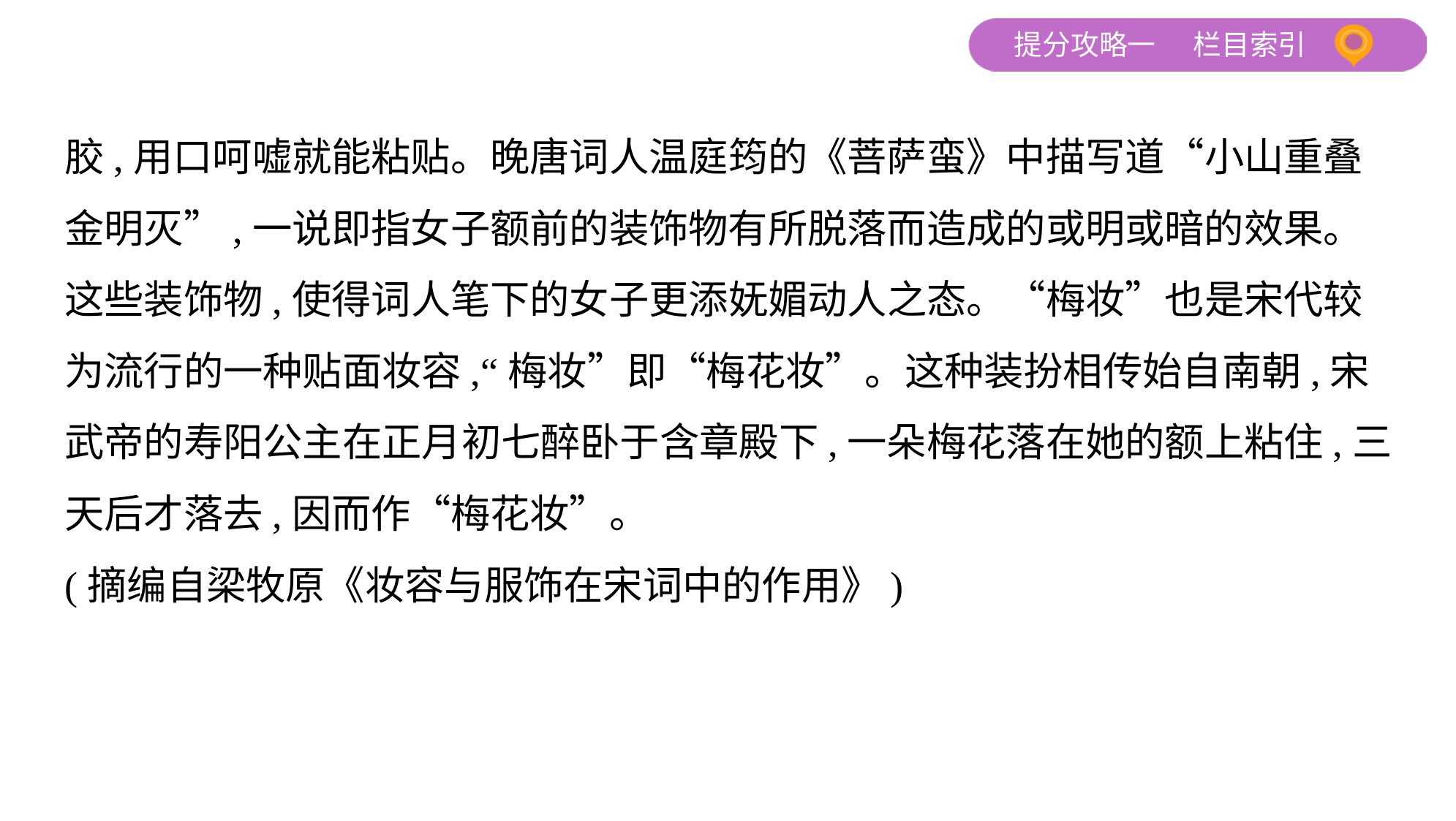

胶,用口呵嘘就能粘贴。晚唐词人温庭筠的《菩萨蛮》中描写道“小山重叠
金明灭”,一说即指女子额前的装饰物有所脱落而造成的或明或暗的效果。
这些装饰物,使得词人笔下的女子更添妩媚动人之态。“梅妆”也是宋代较
为流行的一种贴面妆容,“梅妆”即“梅花妆”。这种装扮相传始自南朝,宋
武帝的寿阳公主在正月初七醉卧于含章殿下,一朵梅花落在她的额上粘住,三
天后才落去,因而作“梅花妆”。
(摘编自梁牧原《妆容与服饰在宋词中的作用》)